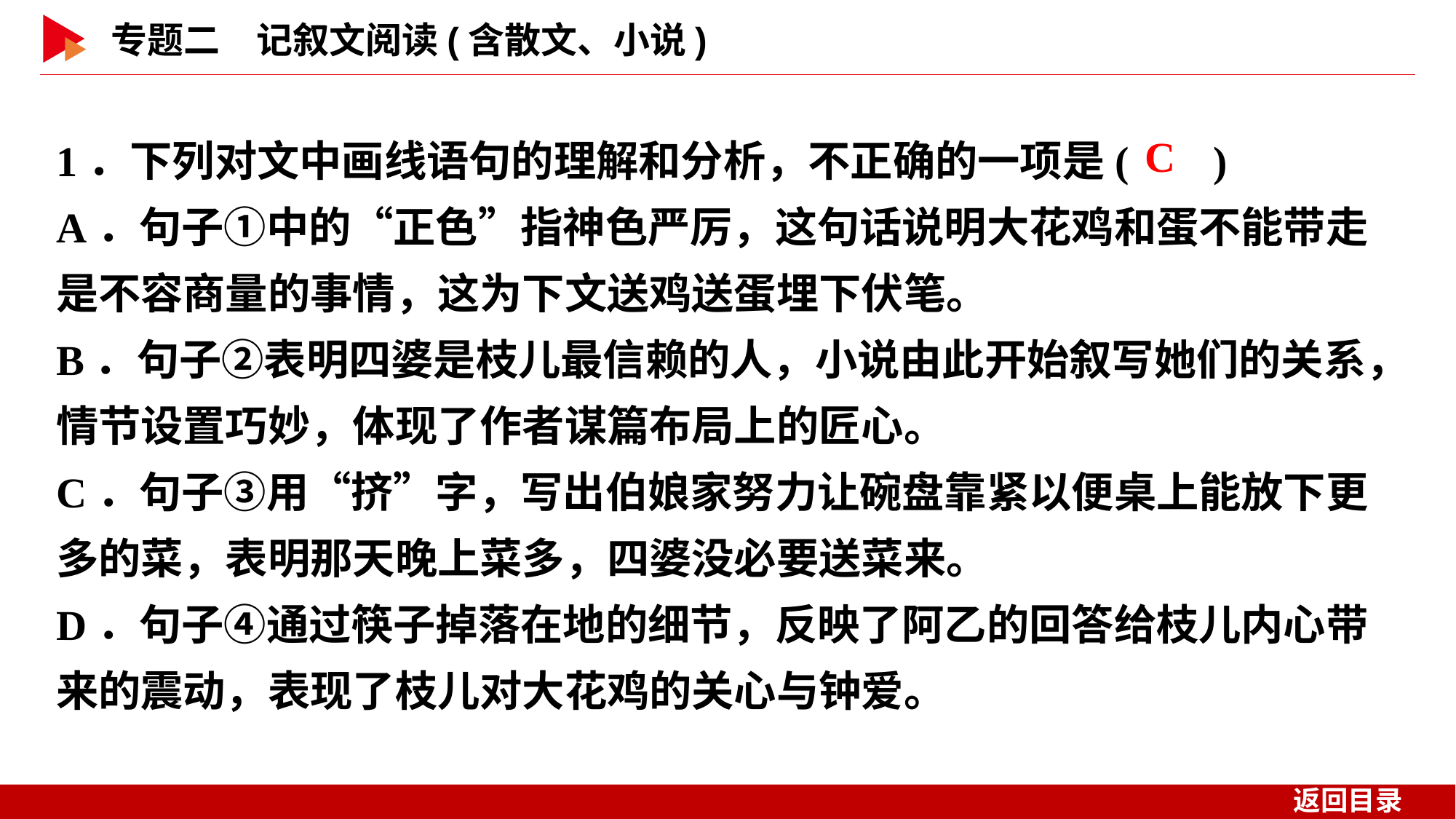

1．下列对文中画线语句的理解和分析，不正确的一项是(        )
A．句子①中的“正色”指神色严厉，这句话说明大花鸡和蛋不能带走是不容商量的事情，这为下文送鸡送蛋埋下伏笔。
B．句子②表明四婆是枝儿最信赖的人，小说由此开始叙写她们的关系，情节设置巧妙，体现了作者谋篇布局上的匠心。
C．句子③用“挤”字，写出伯娘家努力让碗盘靠紧以便桌上能放下更多的菜，表明那天晚上菜多，四婆没必要送菜来。
D．句子④通过筷子掉落在地的细节，反映了阿乙的回答给枝儿内心带来的震动，表现了枝儿对大花鸡的关心与钟爱。
   C